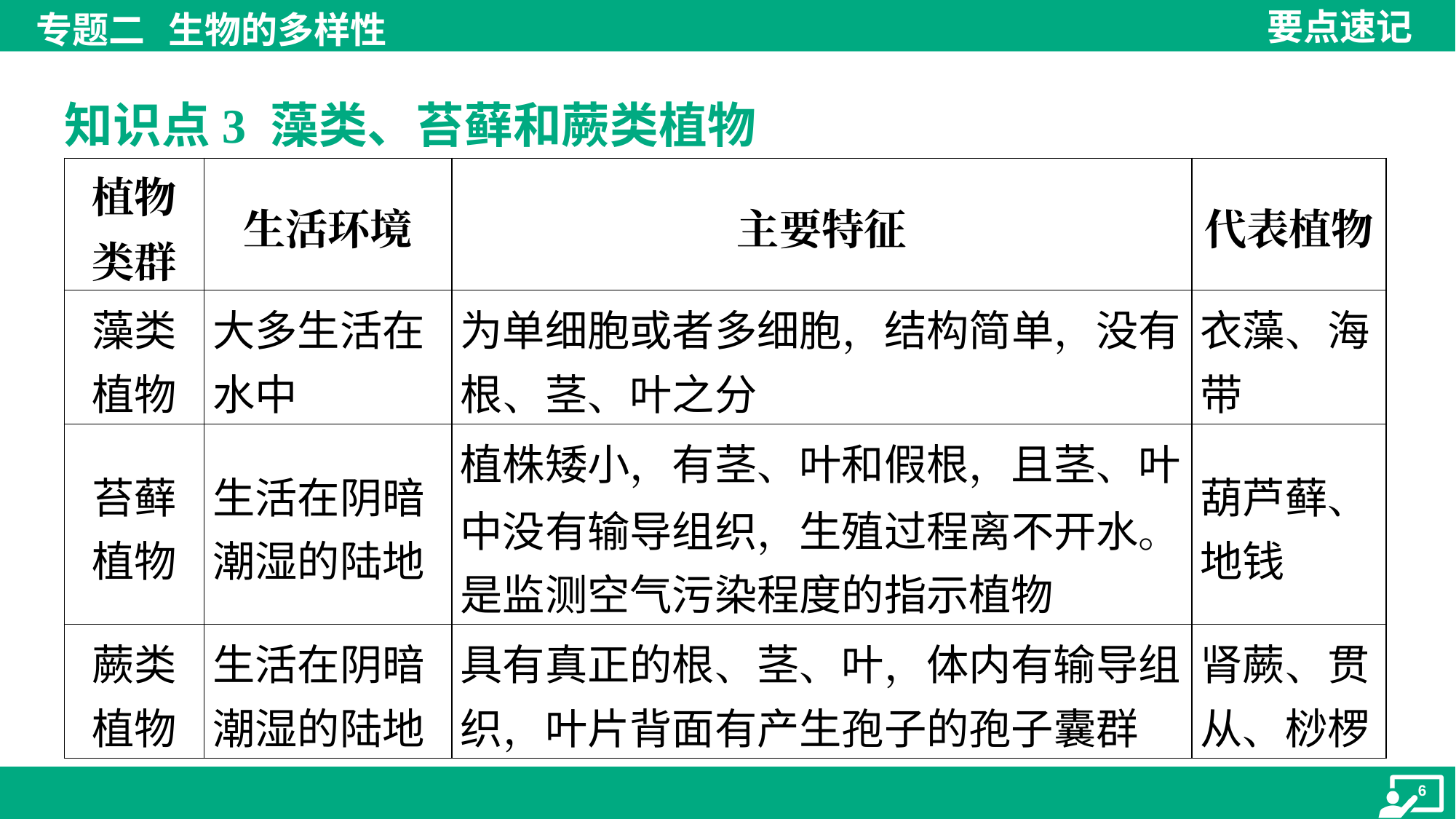

知识点3 藻类、苔藓和蕨类植物
| 植物 类群 | 生活环境 | 主要特征 | 代表植物 |
| --- | --- | --- | --- |
| 藻类 植物 | 大多生活在 水中 | 为单细胞或者多细胞，结构简单，没有 根、茎、叶之分 | 衣藻、海 带 |
| 苔藓 植物 | 生活在阴暗 潮湿的陆地 | 植株矮小，有茎、叶和假根，且茎、叶 中没有输导组织，生殖过程离不开水。 是监测空气污染程度的指示植物 | 葫芦藓、 地钱 |
| 蕨类 植物 | 生活在阴暗 潮湿的陆地 | 具有真正的根、茎、叶，体内有输导组 织，叶片背面有产生孢子的孢子囊群 | 肾蕨、贯 从、桫椤 |